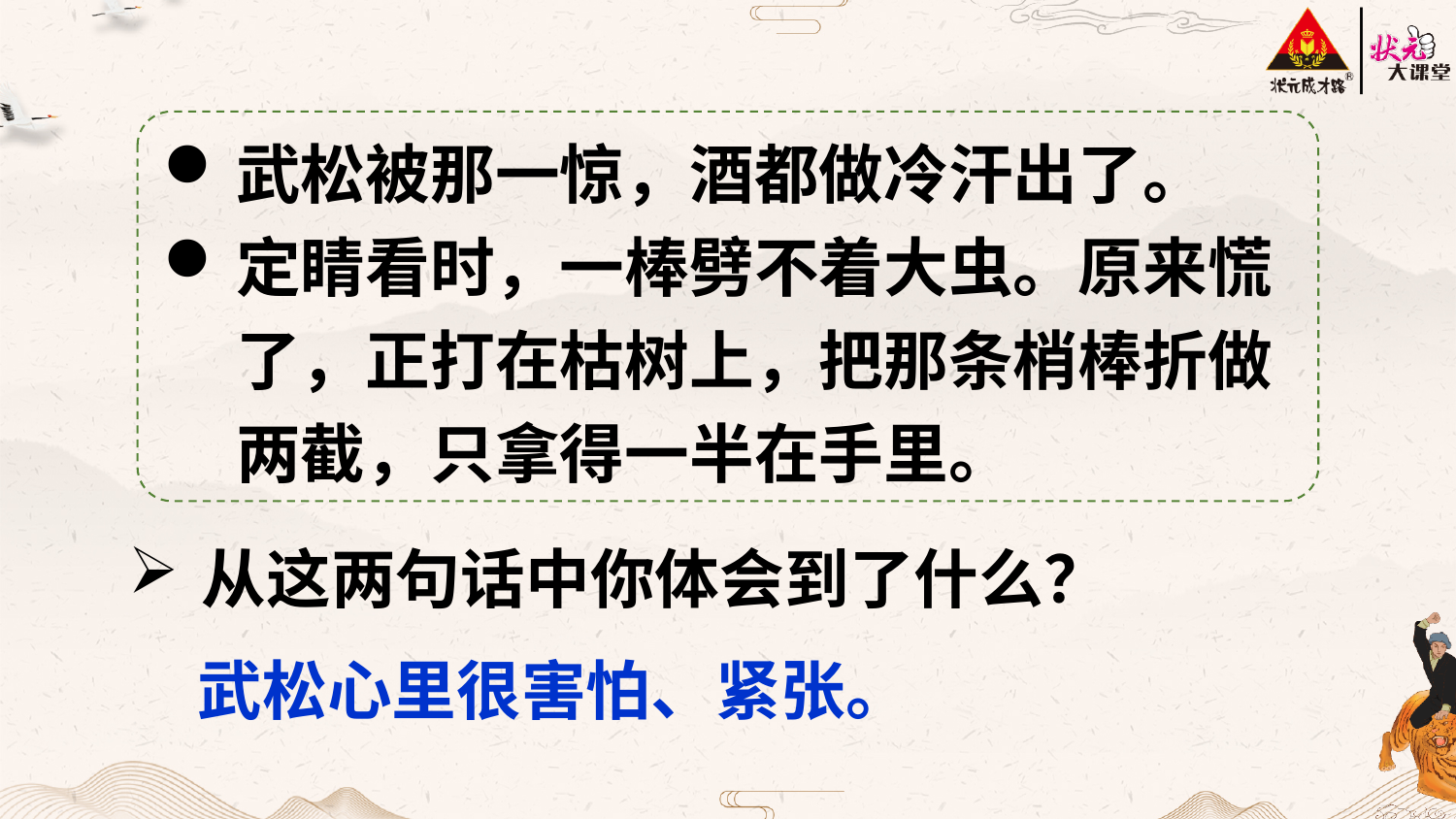

武松被那一惊，酒都做冷汗出了。
定睛看时，一棒劈不着大虫。原来慌了，正打在枯树上，把那条梢棒折做两截，只拿得一半在手里。
从这两句话中你体会到了什么？
武松心里很害怕、紧张。